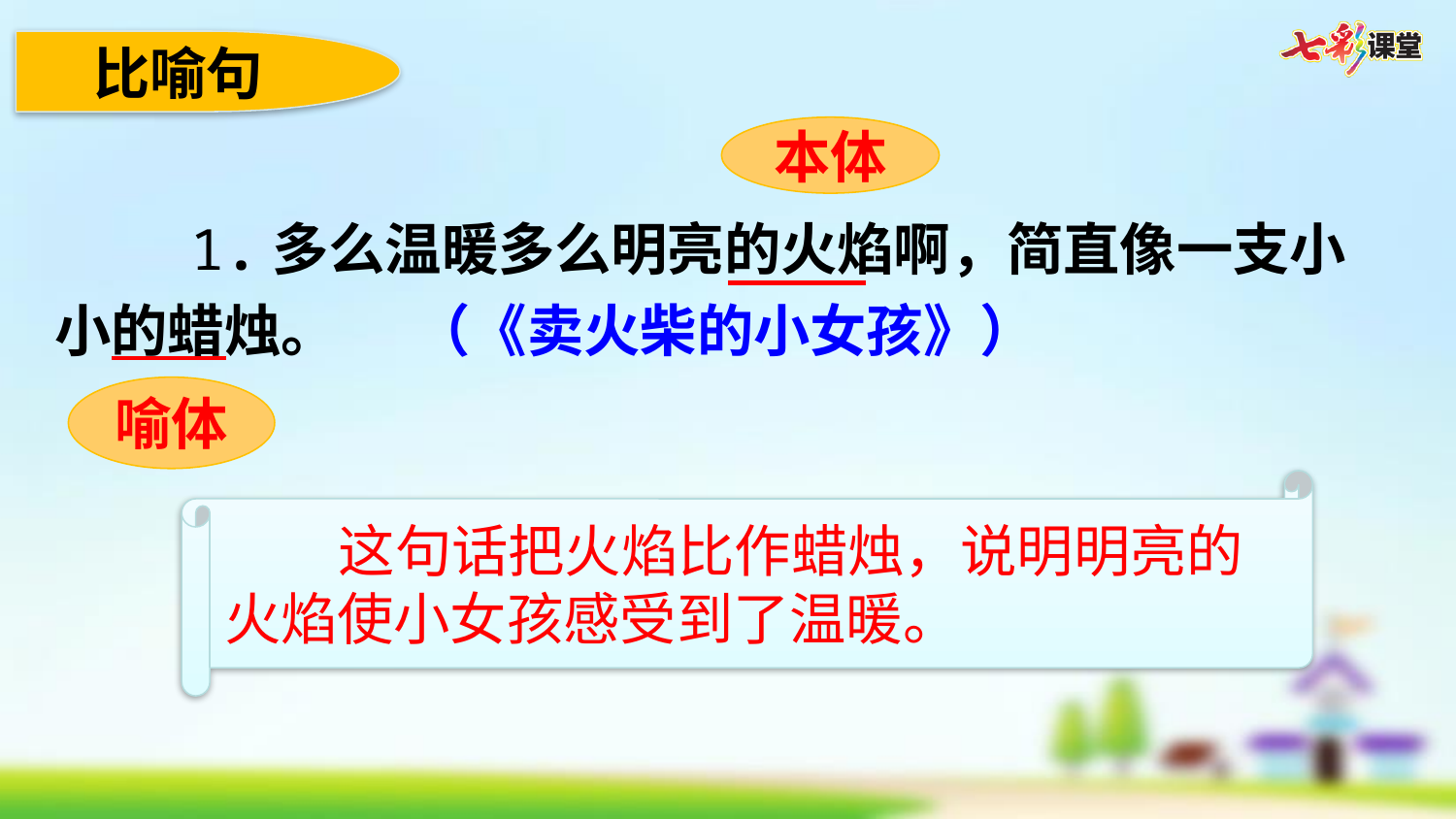

比喻句
本体
    1.多么温暖多么明亮的火焰啊，简直像一支小小的蜡烛。      （《卖火柴的小女孩》）
喻体
        这句话把火焰比作蜡烛，说明明亮的火焰使小女孩感受到了温暖。